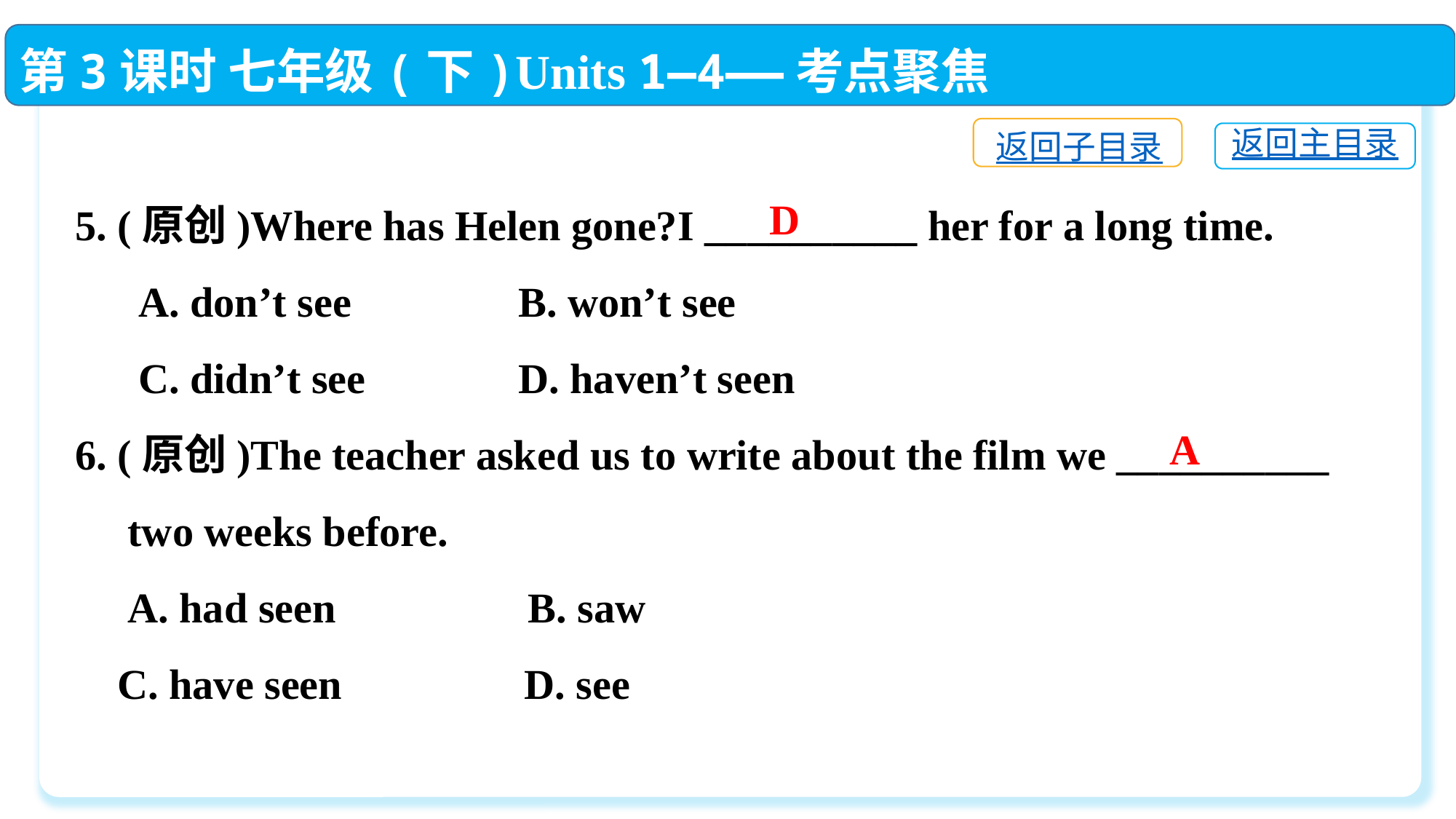

第3课时 七年级(下)Units 1—4——考点聚焦

返回子目录
返回主目录
5. (原创)Where has Helen gone?I __________ her for a long time.
      A. don’t see	           B. won’t see
      C. didn’t see	           D. haven’t seen
6. (原创)The teacher asked us to write about the film we __________
     two weeks before.
     A. had seen　　         B. saw
    C. have seen　　        D. see
D

A